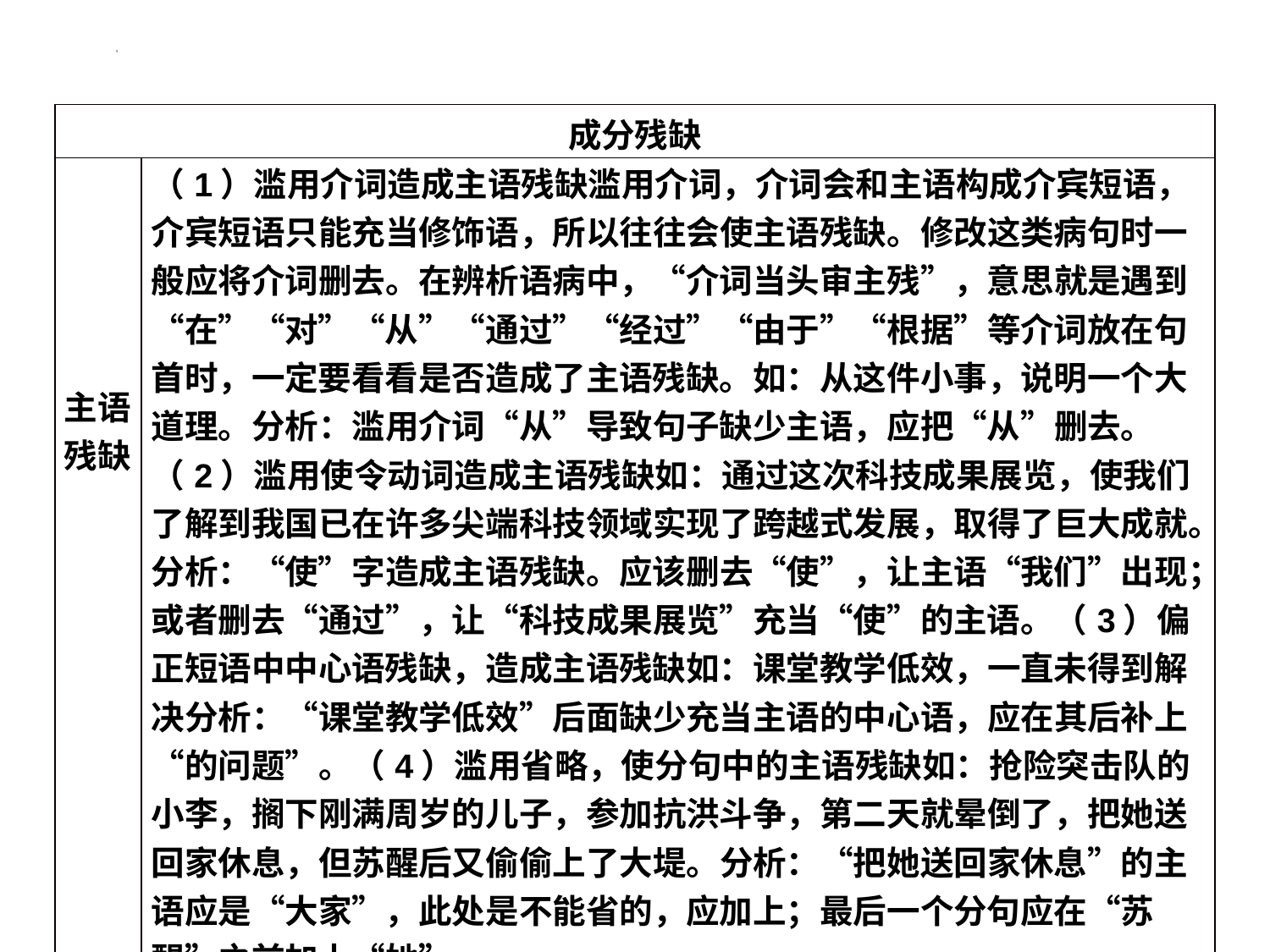

#
| 成分残缺 |  |
| --- | --- |
| 主语残缺 | （1）滥用介词造成主语残缺滥用介词，介词会和主语构成介宾短语，介宾短语只能充当修饰语，所以往往会使主语残缺。修改这类病句时一般应将介词删去。在辨析语病中，“介词当头审主残”，意思就是遇到“在”“对”“从”“通过”“经过”“由于”“根据”等介词放在句首时，一定要看看是否造成了主语残缺。如：从这件小事，说明一个大道理。分析：滥用介词“从”导致句子缺少主语，应把“从”删去。（2）滥用使令动词造成主语残缺如：通过这次科技成果展览，使我们了解到我国已在许多尖端科技领域实现了跨越式发展，取得了巨大成就。分析：“使”字造成主语残缺。应该删去“使”，让主语“我们”出现；或者删去“通过”，让“科技成果展览”充当“使”的主语。（3）偏正短语中中心语残缺，造成主语残缺如：课堂教学低效，一直未得到解决分析：“课堂教学低效”后面缺少充当主语的中心语，应在其后补上“的问题”。（4）滥用省略，使分句中的主语残缺如：抢险突击队的小李，搁下刚满周岁的儿子，参加抗洪斗争，第二天就晕倒了，把她送回家休息，但苏醒后又偷偷上了大堤。分析：“把她送回家休息”的主语应是“大家”，此处是不能省的，应加上；最后一个分句应在“苏醒”之前加上“她”。 |